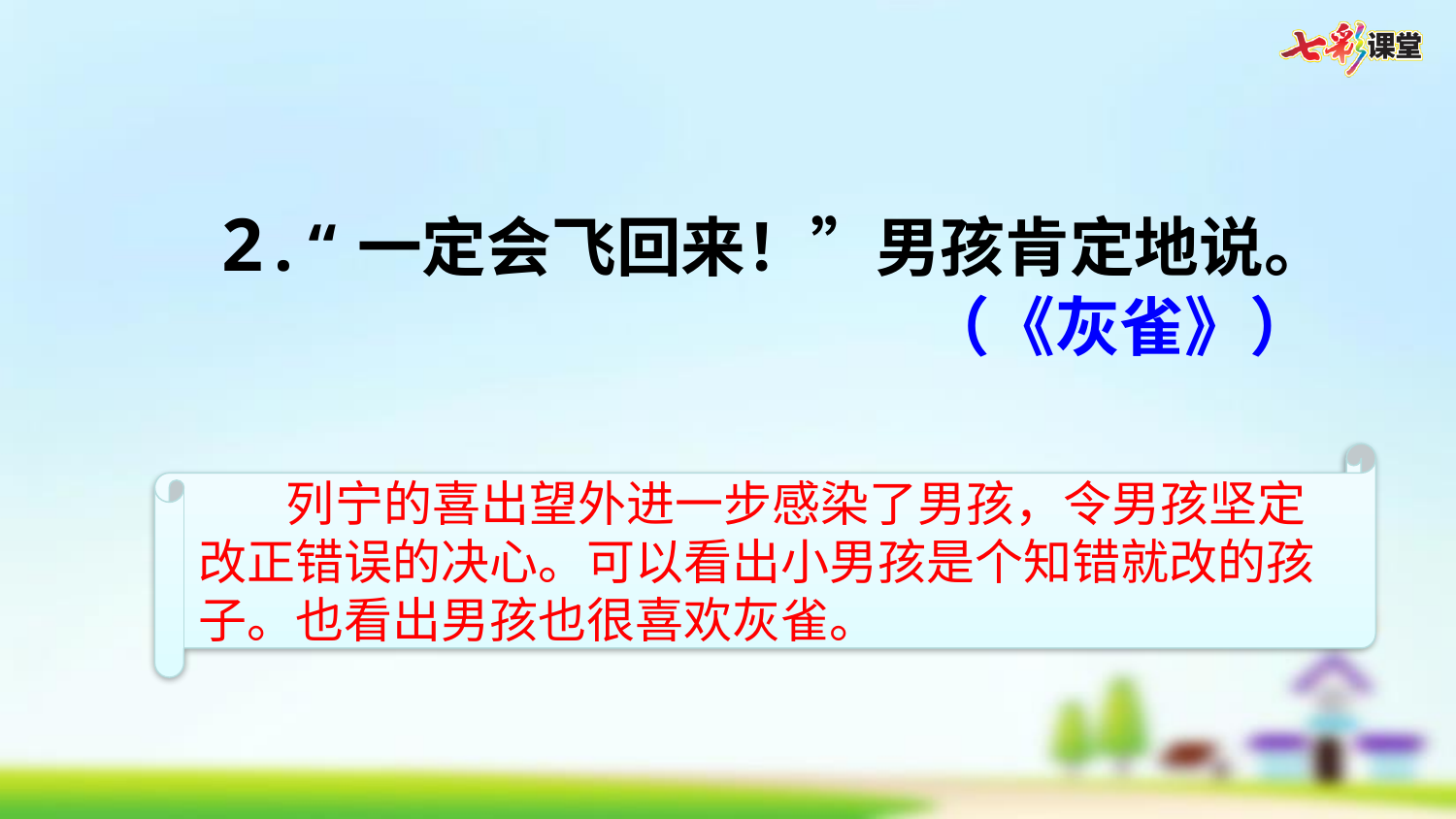

2.“一定会飞回来！”男孩肯定地说。（《灰雀》）
       列宁的喜出望外进一步感染了男孩，令男孩坚定改正错误的决心。可以看出小男孩是个知错就改的孩子。也看出男孩也很喜欢灰雀。